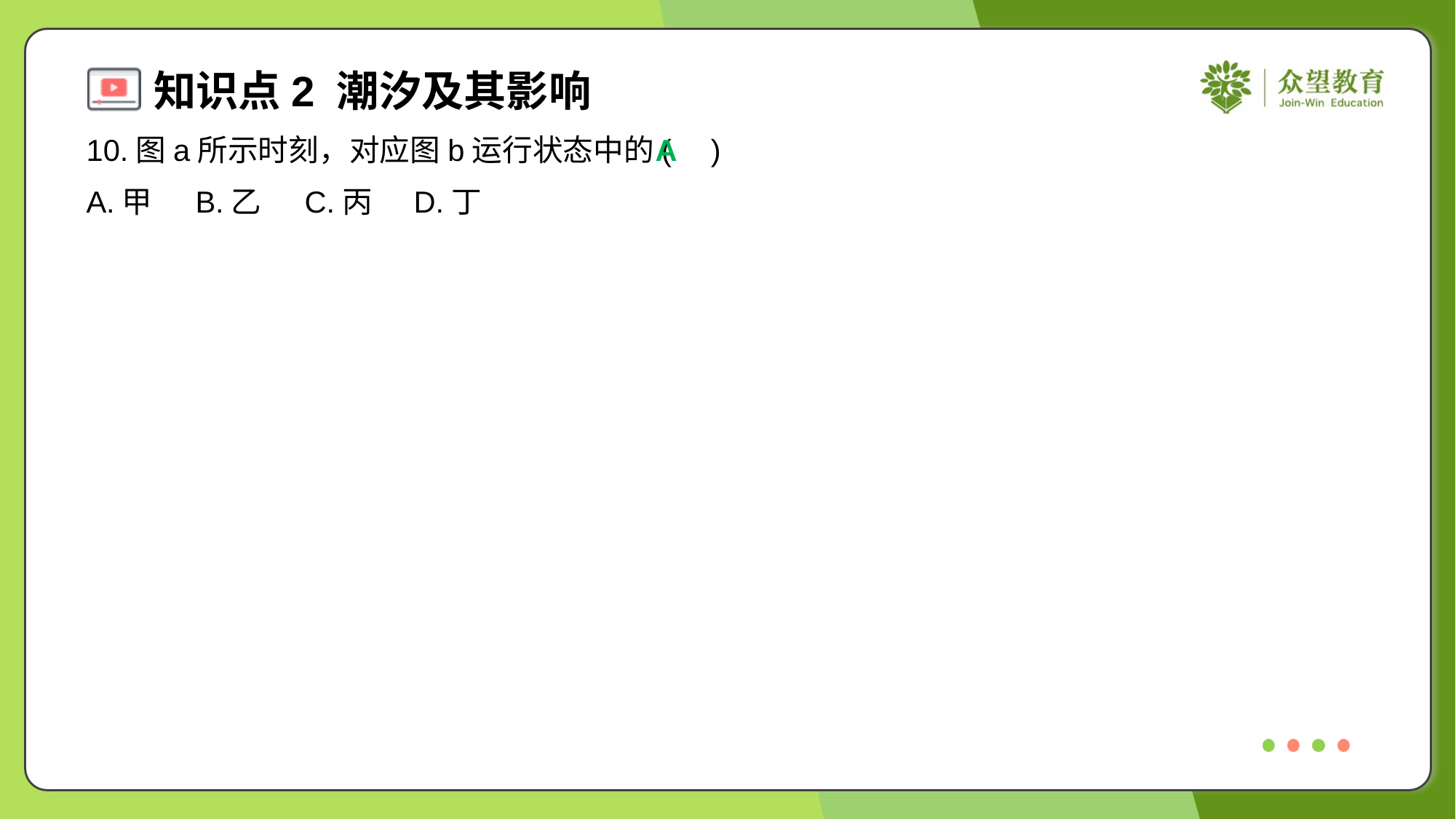

10.图a所示时刻，对应图b运行状态中的(     )
A
A.甲	B.乙	C.丙	D.丁